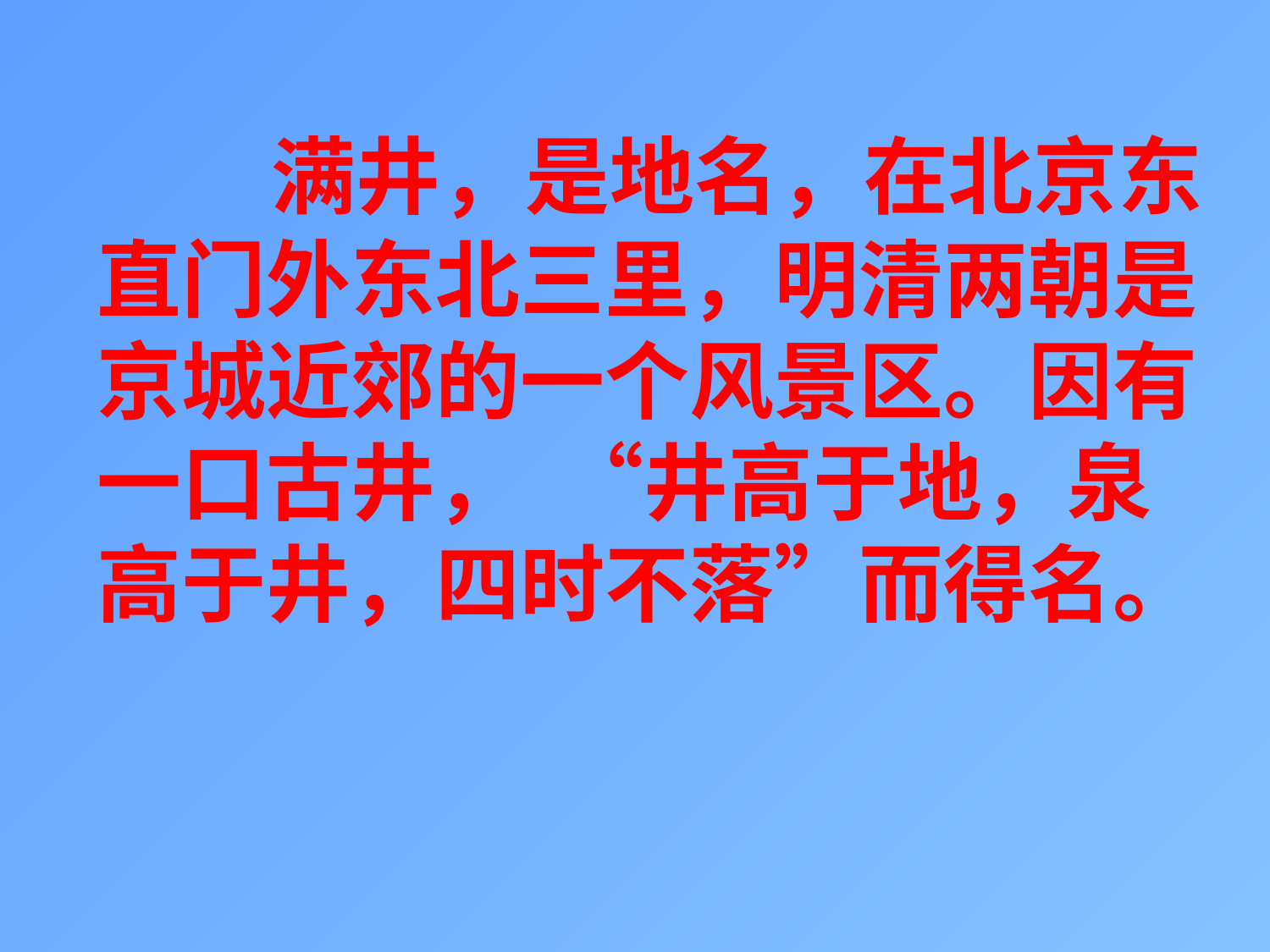

满井，是地名，在北京东直门外东北三里，明清两朝是京城近郊的一个风景区。因有一口古井，  “井高于地，泉高于井，四时不落”而得名。